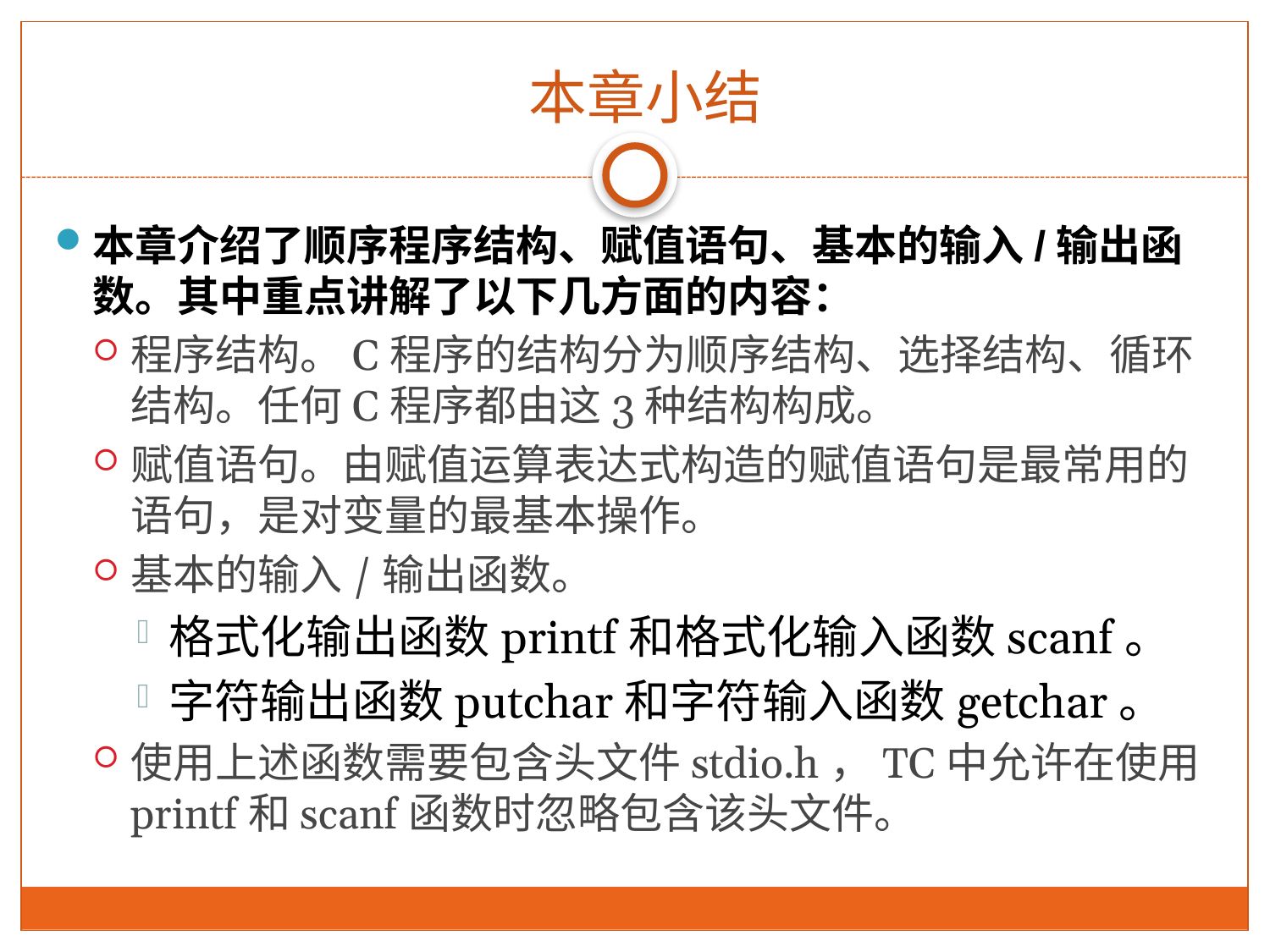

本章小结
本章介绍了顺序程序结构、赋值语句、基本的输入/输出函数。其中重点讲解了以下几方面的内容：
程序结构。C程序的结构分为顺序结构、选择结构、循环结构。任何C程序都由这3种结构构成。
赋值语句。由赋值运算表达式构造的赋值语句是最常用的语句，是对变量的最基本操作。
基本的输入/输出函数。
格式化输出函数printf和格式化输入函数scanf。
字符输出函数putchar和字符输入函数getchar。
使用上述函数需要包含头文件stdio.h，TC中允许在使用printf和scanf函数时忽略包含该头文件。